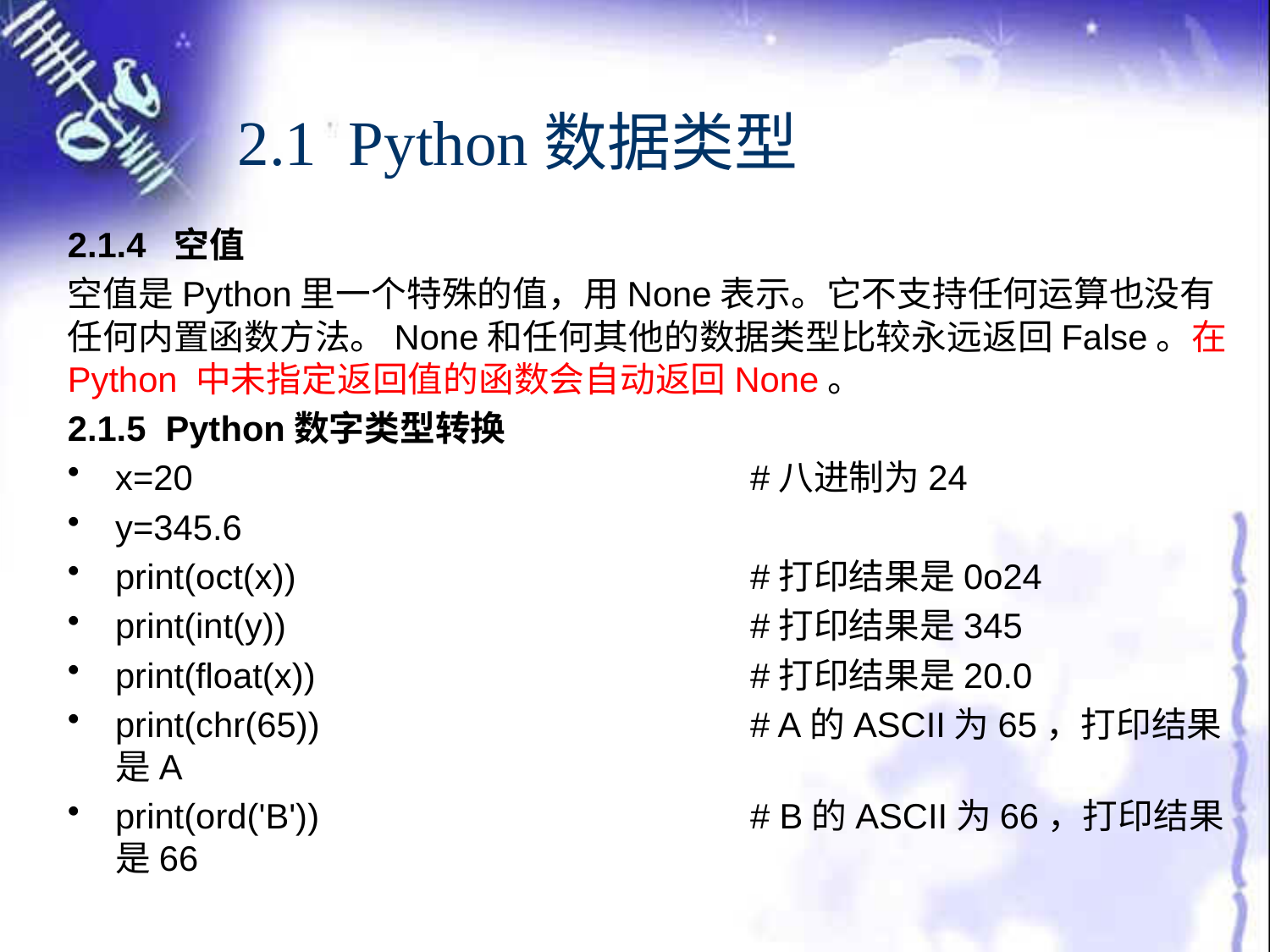

# 2.1  Python数据类型
2.1.4  空值
空值是Python里一个特殊的值，用None表示。它不支持任何运算也没有任何内置函数方法。None和任何其他的数据类型比较永远返回False。在Python 中未指定返回值的函数会自动返回None。
2.1.5  Python数字类型转换
x=20					#八进制为24
y=345.6
print(oct(x)) 				#打印结果是0o24
print(int(y)) 				#打印结果是345
print(float(x)) 				#打印结果是20.0
print(chr(65)) 				# A的ASCII为65，打印结果是A
print(ord('B')) 				# B的ASCII为66，打印结果是66

9